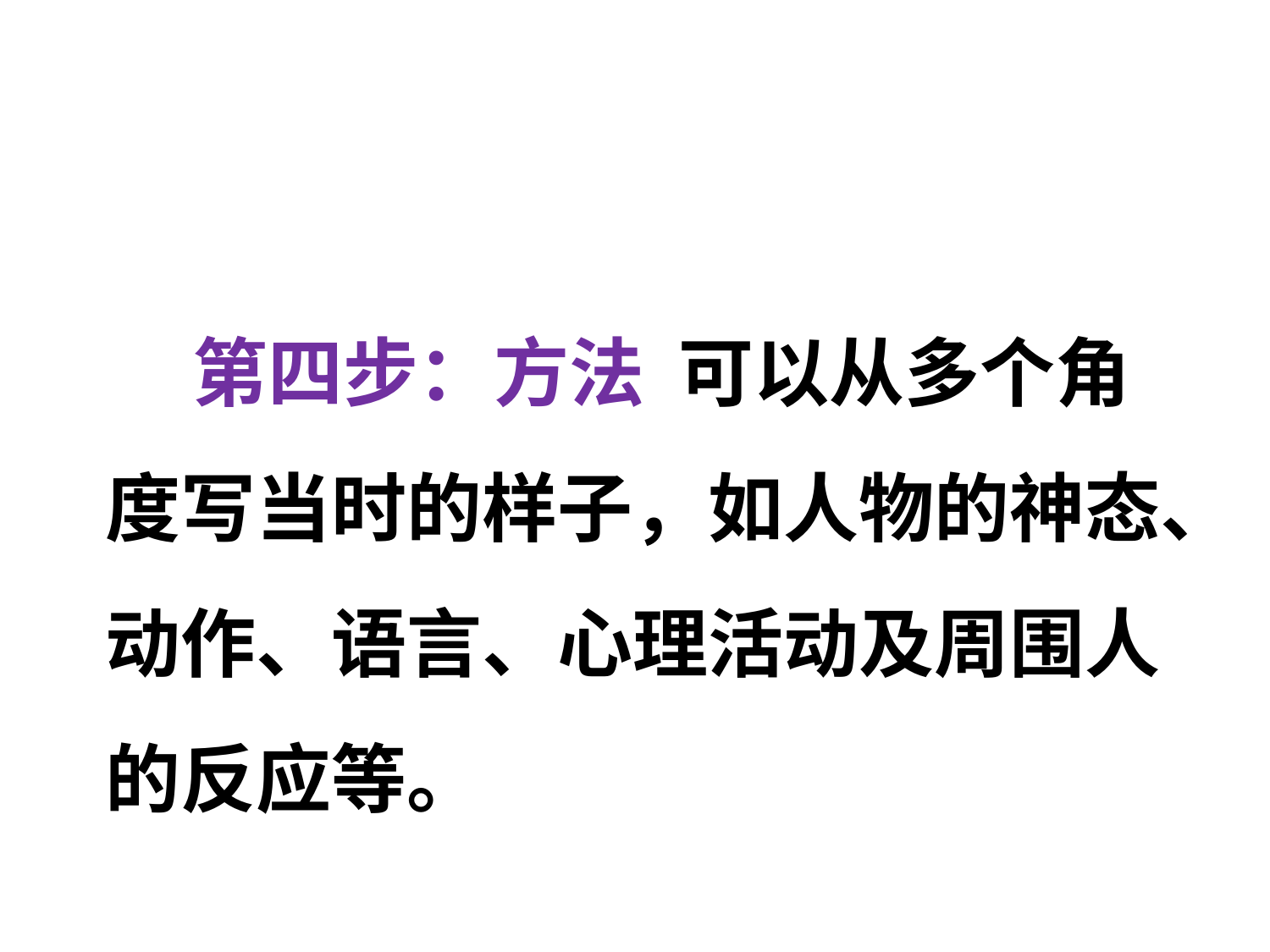

第四步：方法  可以从多个角度写当时的样子，如人物的神态、动作、语言、心理活动及周围人的反应等。